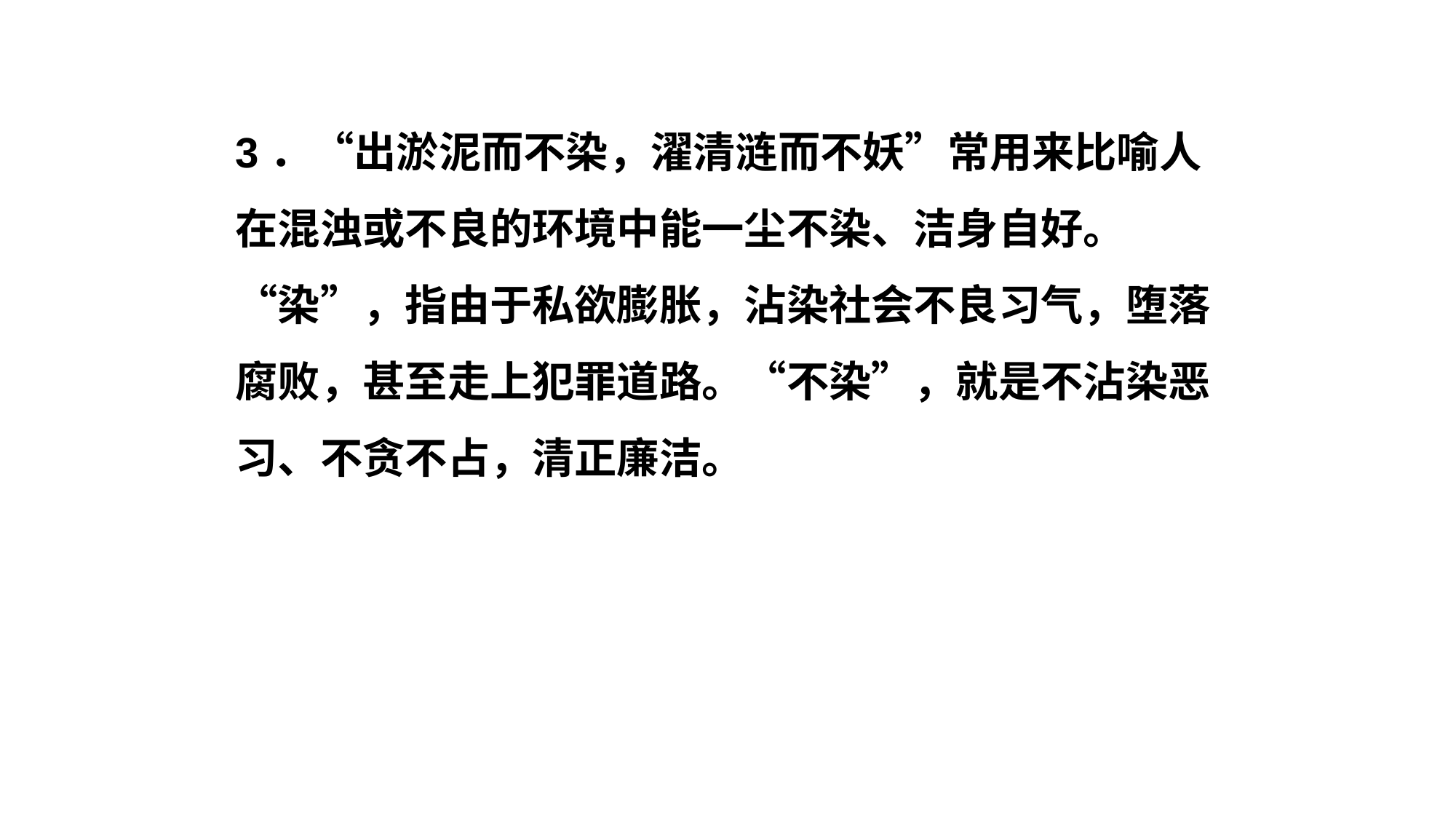

3．“出淤泥而不染，濯清涟而不妖”常用来比喻人在混浊或不良的环境中能一尘不染、洁身自好。“染”，指由于私欲膨胀，沾染社会不良习气，堕落腐败，甚至走上犯罪道路。“不染”，就是不沾染恶习、不贪不占，清正廉洁。